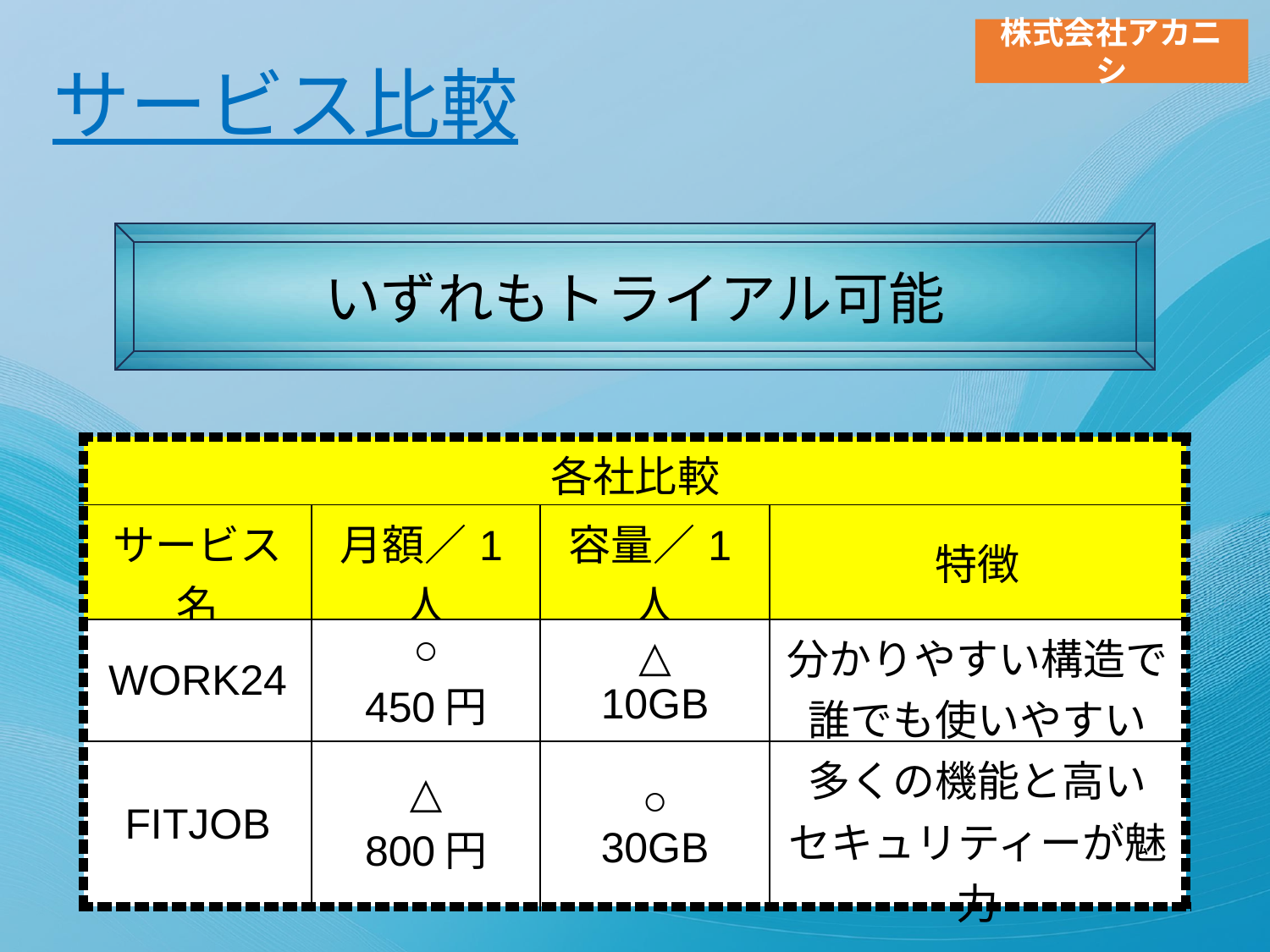

サービス比較
いずれもトライアル可能
| 各社比較 |  |  |  |
| --- | --- | --- | --- |
| サービス名 | 月額／1人 | 容量／1人 | 特徴 |
| WORK24 | ○ 450円 | △ 10GB | 分かりやすい構造で 誰でも使いやすい |
| FITJOB | △ 800円 | ○ 30GB | 多くの機能と高い セキュリティーが魅力 |